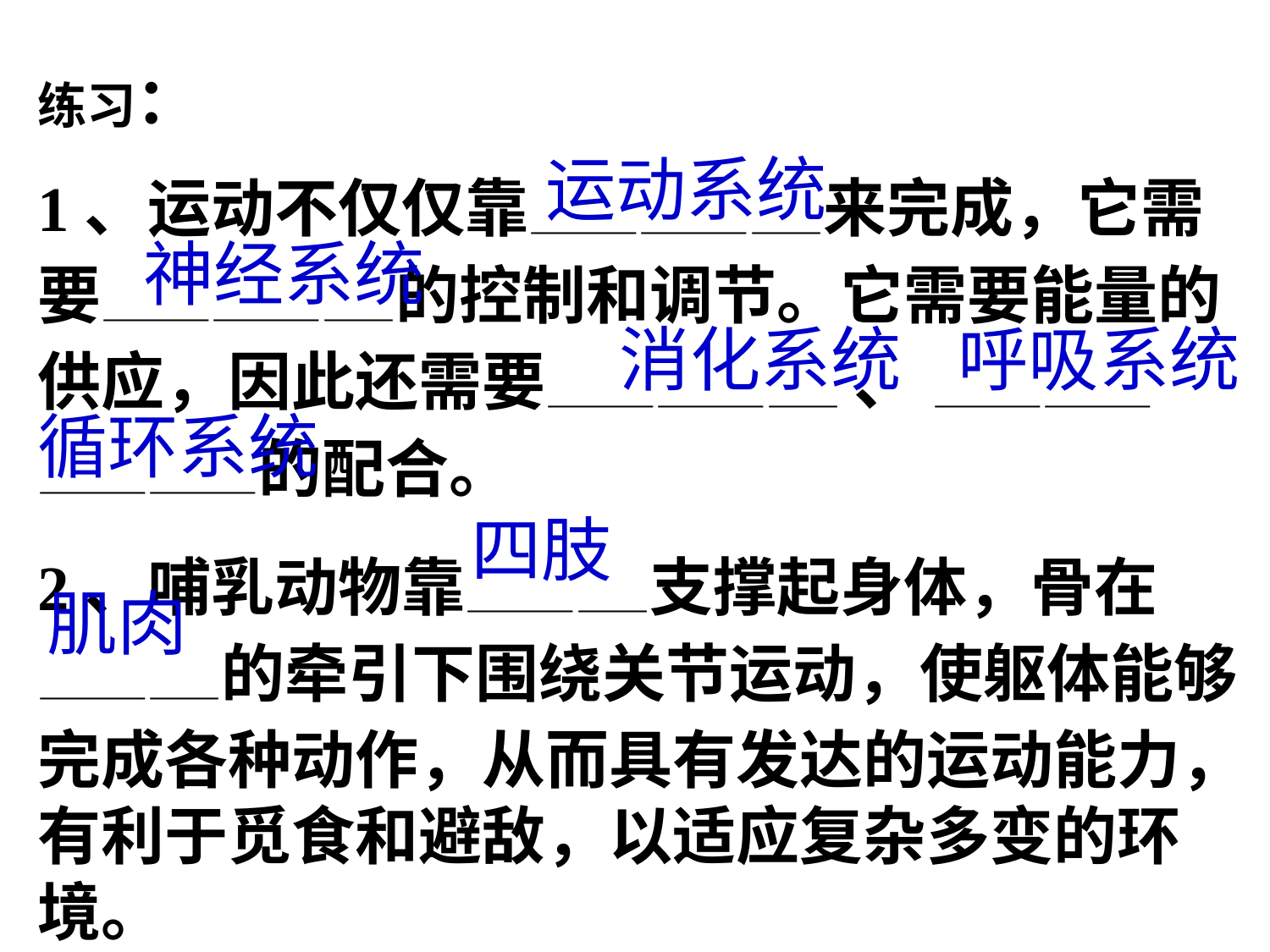

练习：
1、运动不仅仅靠————————来完成，它需要————————的控制和调节。它需要能量的供应，因此还需要———————— 、 ————————————的配合。
2、哺乳动物靠—————支撑起身体，骨在—————的牵引下围绕关节运动，使躯体能够完成各种动作，从而具有发达的运动能力，有利于觅食和避敌，以适应复杂多变的环境。
运动系统
神经系统
消化系统
呼吸系统
循环系统
四肢
肌肉